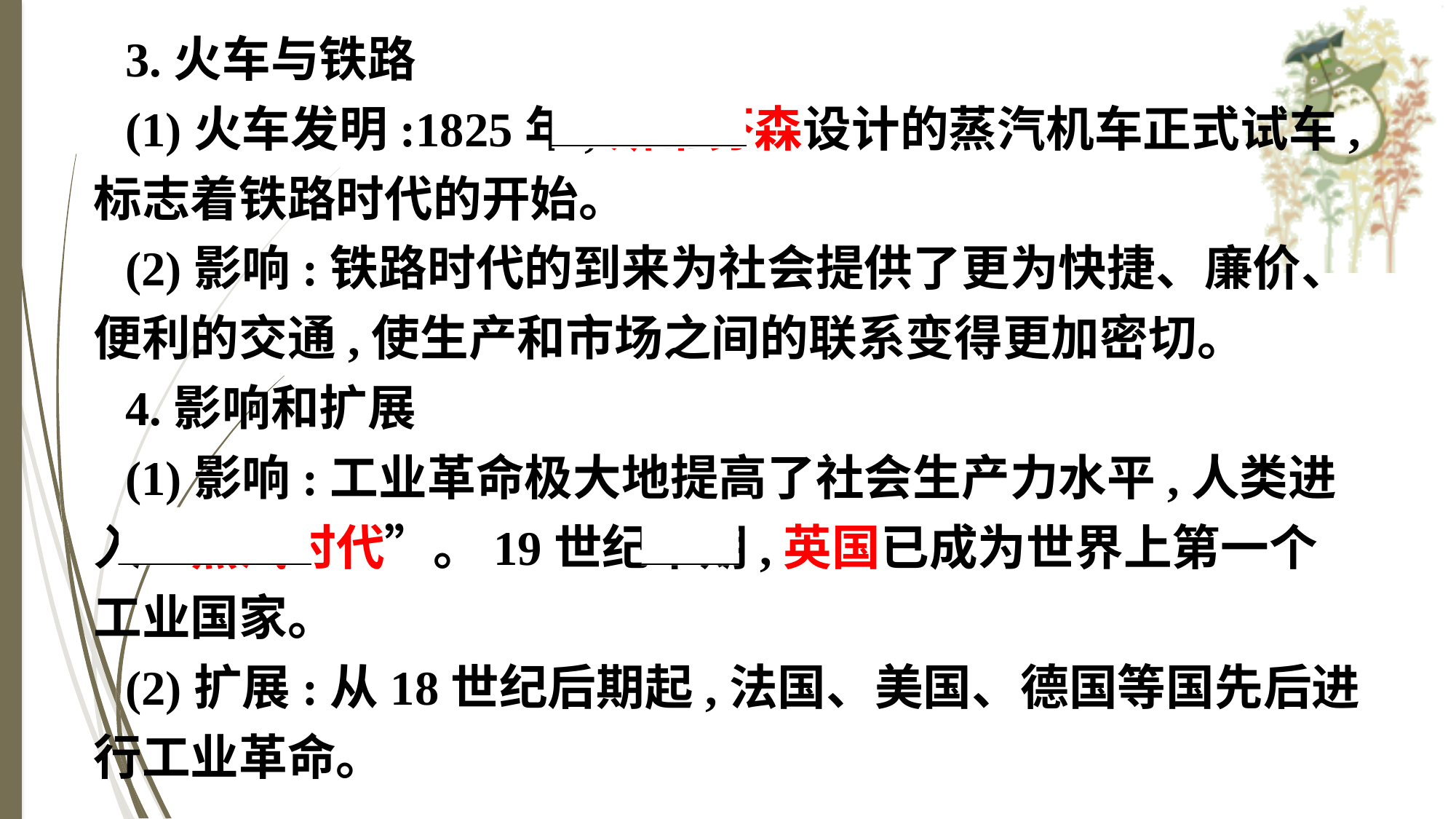

3.火车与铁路
(1)火车发明:1825年,斯蒂芬森设计的蒸汽机车正式试车,标志着铁路时代的开始。
(2)影响:铁路时代的到来为社会提供了更为快捷、廉价、便利的交通,使生产和市场之间的联系变得更加密切。
4.影响和扩展
(1)影响:工业革命极大地提高了社会生产力水平,人类进入“蒸汽时代”。19世纪中期,英国已成为世界上第一个工业国家。
(2)扩展:从18世纪后期起,法国、美国、德国等国先后进行工业革命。